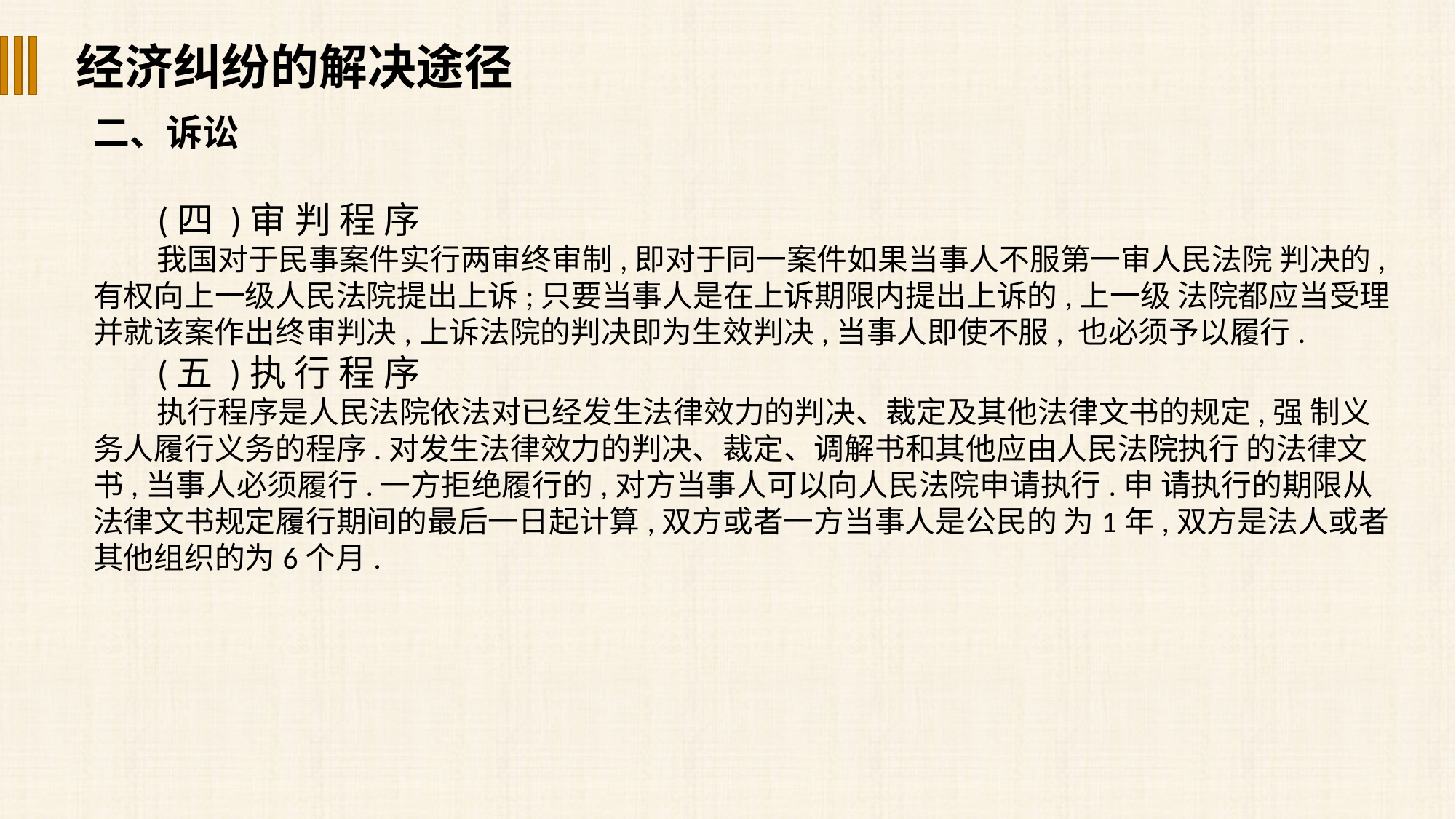

经济纠纷的解决途径

二、诉讼

        (四 )审 判 程 序
我国对于民事案件实行两审终审制,即对于同一案件如果当事人不服第一审人民法院 判决的,有权向上一级人民法院提出上诉;只要当事人是在上诉期限内提出上诉的,上一级 法院都应当受理并就该案作出终审判决,上诉法院的判决即为生效判决,当事人即使不服, 也必须予以履行.
(五 )执 行 程 序
执行程序是人民法院依法对已经发生法律效力的判决、裁定及其他法律文书的规定,强 制义务人履行义务的程序.对发生法律效力的判决、裁定、调解书和其他应由人民法院执行 的法律文书,当事人必须履行.一方拒绝履行的,对方当事人可以向人民法院申请执行.申 请执行的期限从法律文书规定履行期间的最后一日起计算,双方或者一方当事人是公民的 为1年,双方是法人或者其他组织的为6个月.